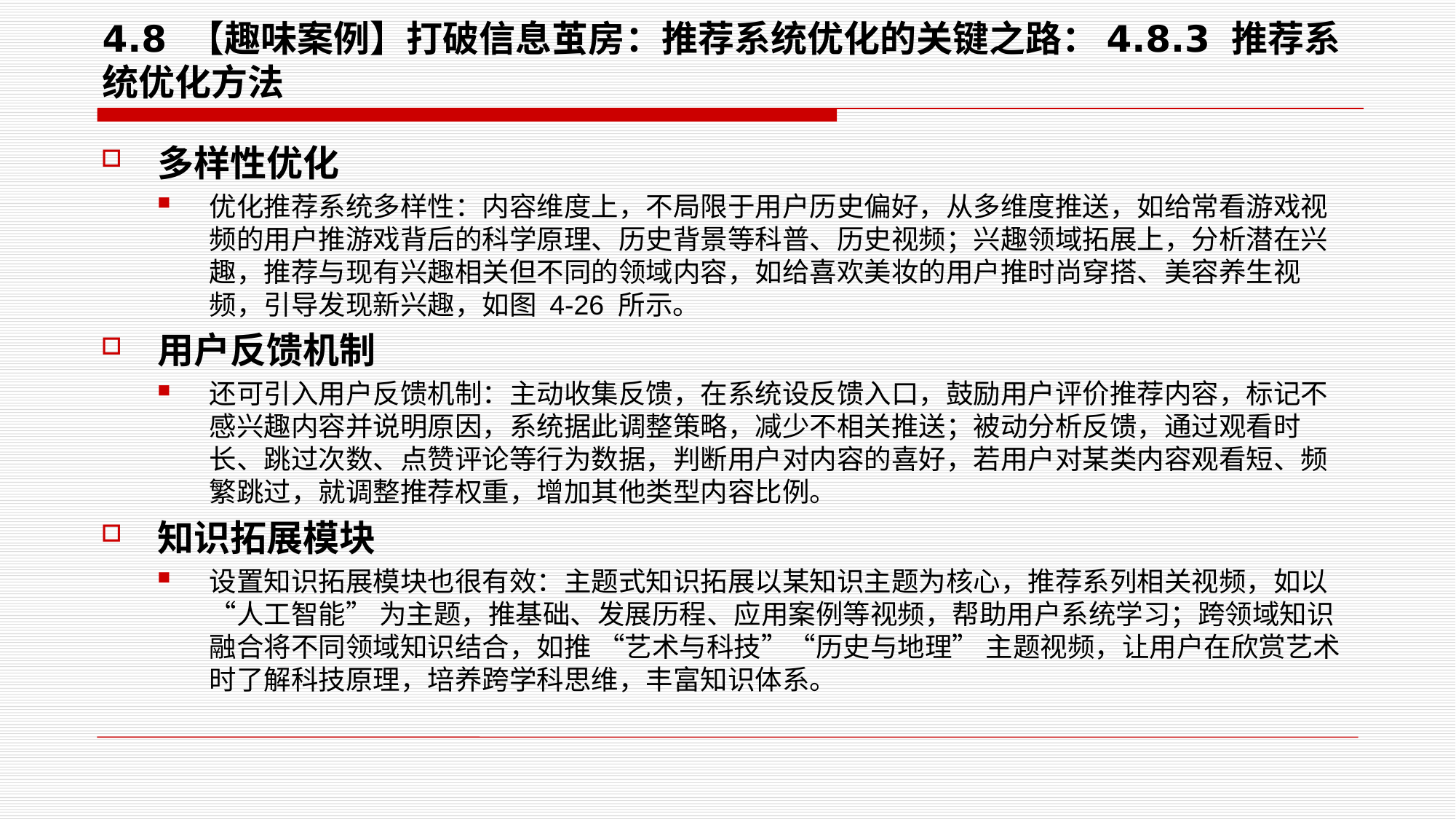

# 4.8 【趣味案例】打破信息茧房：推荐系统优化的关键之路：4.8.3 推荐系统优化方法
多样性优化
优化推荐系统多样性：内容维度上，不局限于用户历史偏好，从多维度推送，如给常看游戏视频的用户推游戏背后的科学原理、历史背景等科普、历史视频；兴趣领域拓展上，分析潜在兴趣，推荐与现有兴趣相关但不同的领域内容，如给喜欢美妆的用户推时尚穿搭、美容养生视频，引导发现新兴趣，如图 4-26 所示。
用户反馈机制
还可引入用户反馈机制：主动收集反馈，在系统设反馈入口，鼓励用户评价推荐内容，标记不感兴趣内容并说明原因，系统据此调整策略，减少不相关推送；被动分析反馈，通过观看时长、跳过次数、点赞评论等行为数据，判断用户对内容的喜好，若用户对某类内容观看短、频繁跳过，就调整推荐权重，增加其他类型内容比例。
知识拓展模块
设置知识拓展模块也很有效：主题式知识拓展以某知识主题为核心，推荐系列相关视频，如以 “人工智能” 为主题，推基础、发展历程、应用案例等视频，帮助用户系统学习；跨领域知识融合将不同领域知识结合，如推 “艺术与科技”“历史与地理” 主题视频，让用户在欣赏艺术时了解科技原理，培养跨学科思维，丰富知识体系。